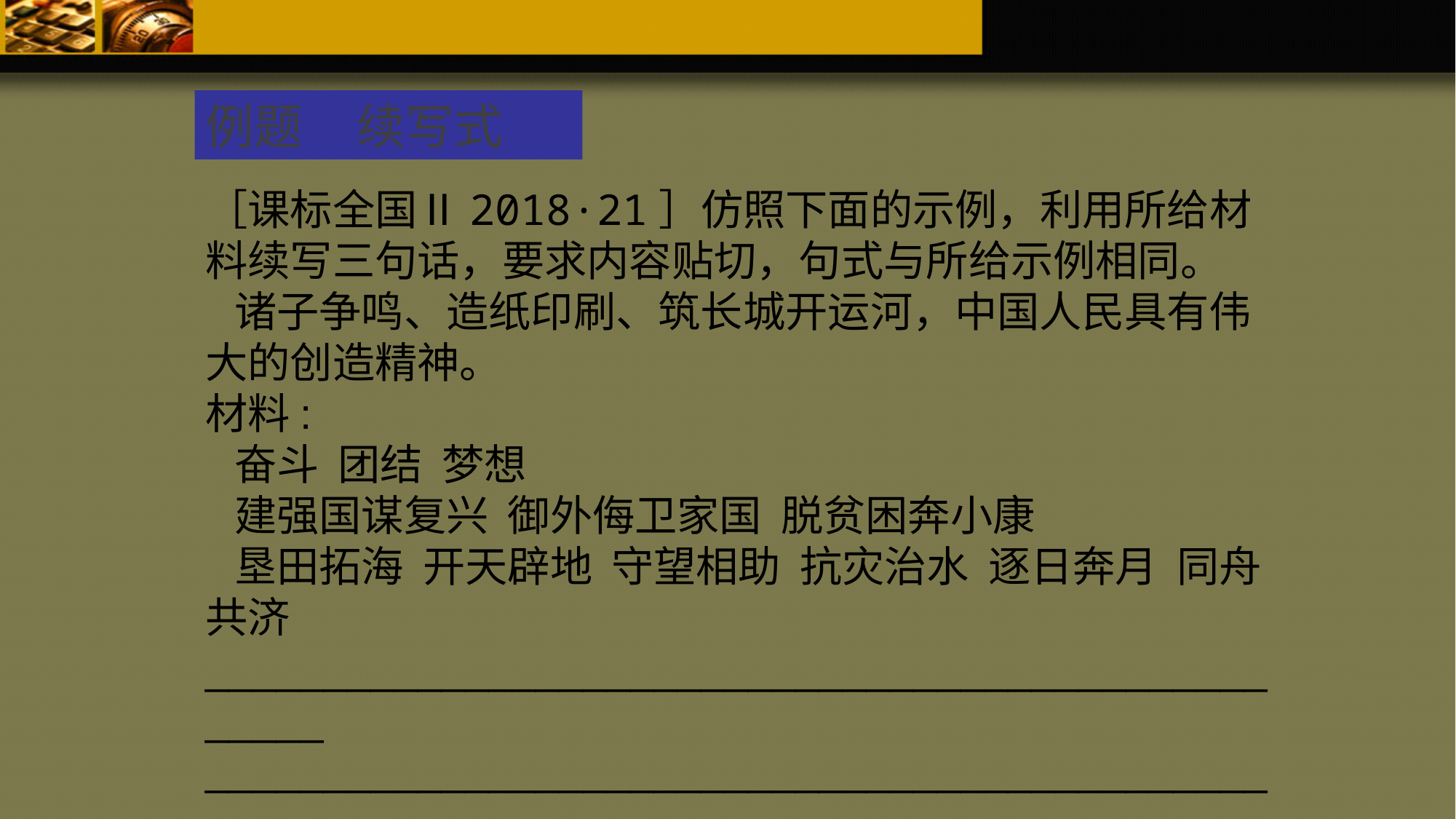

例题     续写式

［课标全国Ⅱ2018·21］仿照下面的示例，利用所给材料续写三句话，要求内容贴切，句式与所给示例相同。
  诸子争鸣、造纸印刷、筑长城开运河，中国人民具有伟大的创造精神。
材料:
  奋斗  团结  梦想
  建强国谋复兴  御外侮卫家国  脱贫困奔小康
  垦田拓海  开天辟地  守望相助  抗灾治水  逐日奔月  同舟共济
__________________________________________________
__________________________________________________